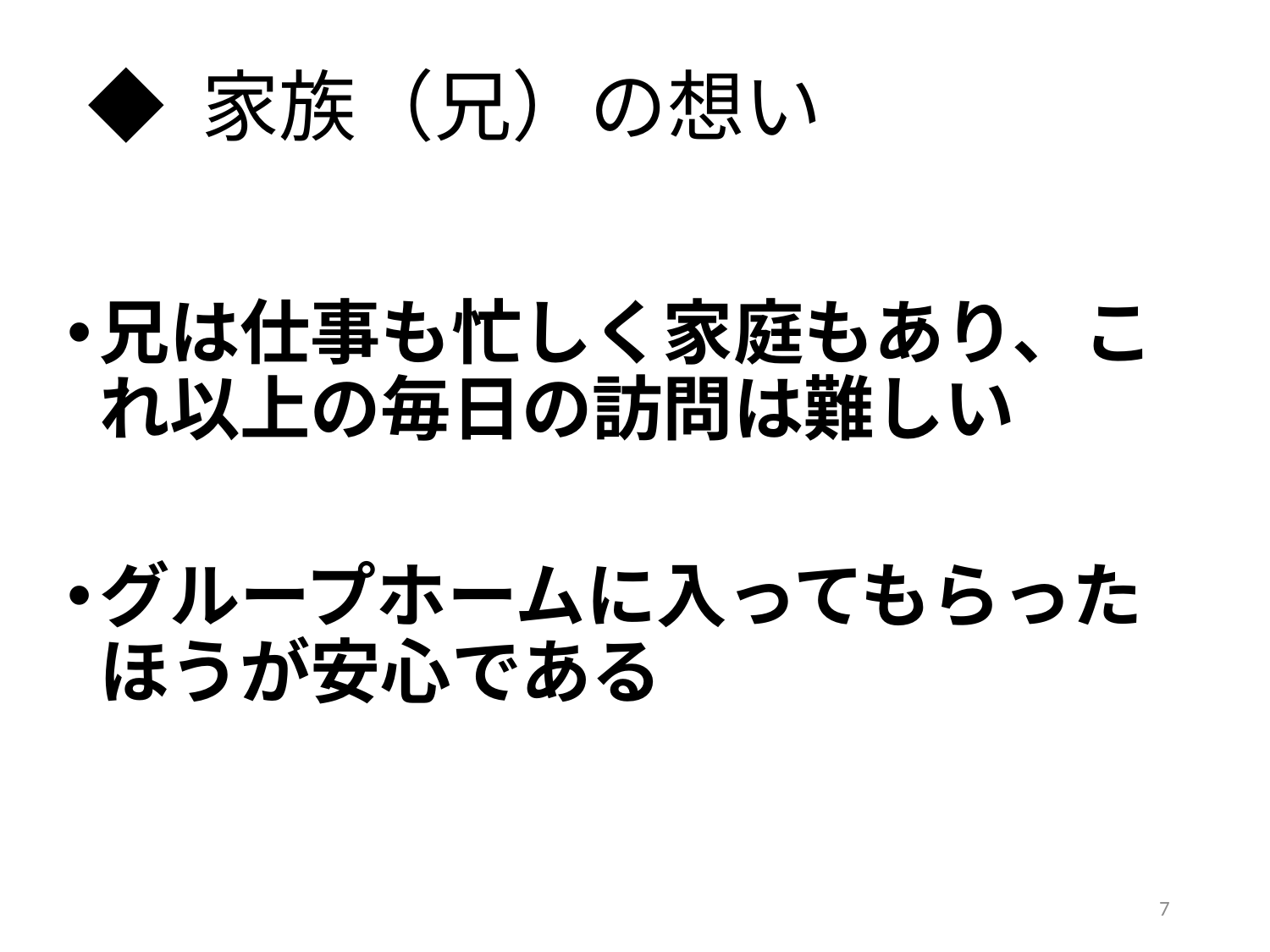

# ◆ 家族（兄）の想い
兄は仕事も忙しく家庭もあり、これ以上の毎日の訪問は難しい

グループホームに入ってもらったほうが安心である
7